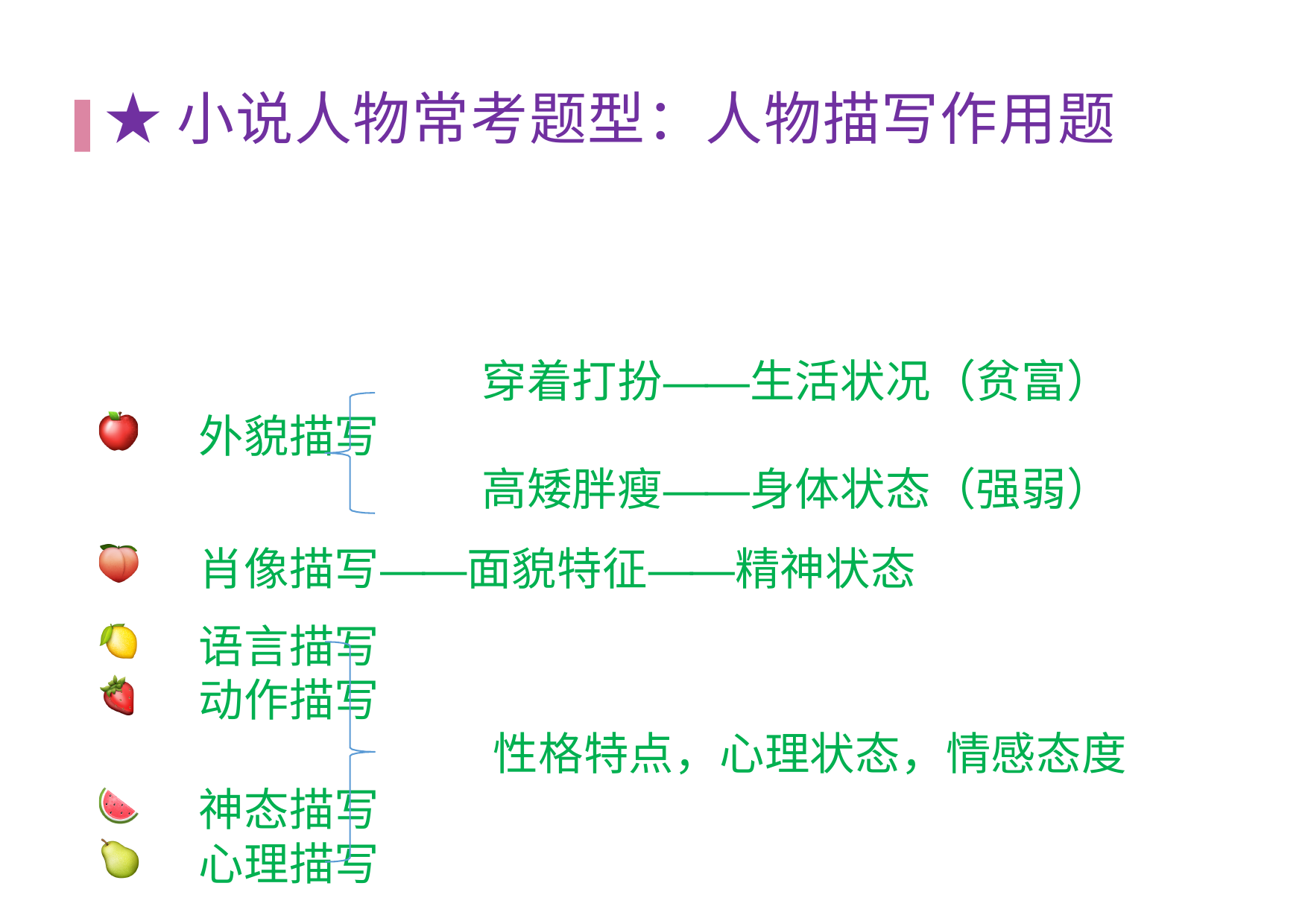

# ★⼩说⼈物常考题型：⼈物描写作⽤题

穿着打扮——⽣活状况（贫富）
外貌描写
⾼矮胖瘦——⾝体状态（强弱）
肖像描写——⾯貌特征——精神状态
语⾔描写
动作描写
性格特点，⼼理状态，情感态度
神态描写
⼼理描写